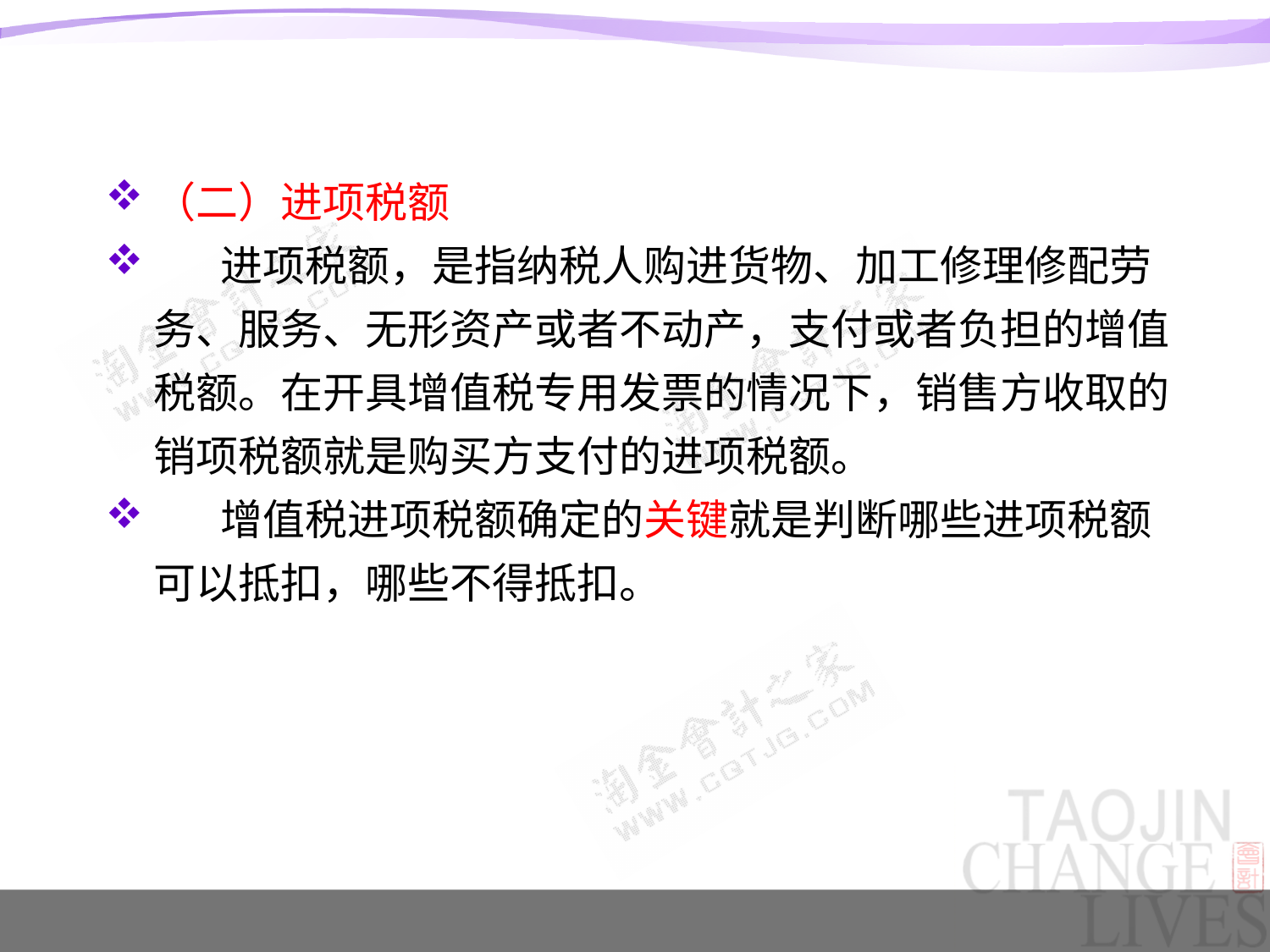

#
（二）进项税额
      进项税额，是指纳税人购进货物、加工修理修配劳务、服务、无形资产或者不动产，支付或者负担的增值税额。在开具增值税专用发票的情况下，销售方收取的销项税额就是购买方支付的进项税额。
      增值税进项税额确定的关键就是判断哪些进项税额可以抵扣，哪些不得抵扣。